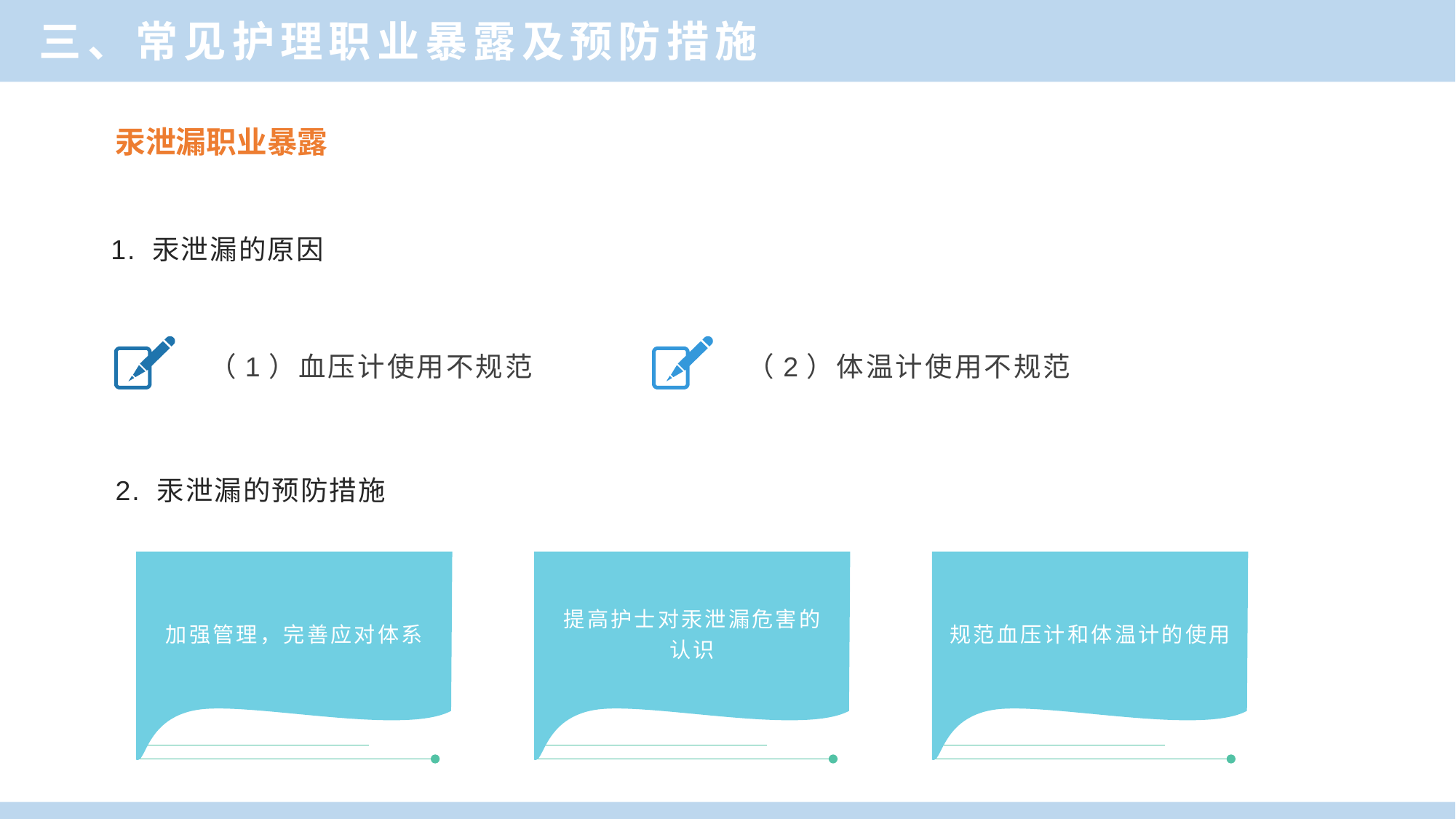

三、常见护理职业暴露及预防措施
单击此处添加标题
汞泄漏职业暴露
1. 汞泄漏的原因
（1）血压计使用不规范
（2）体温计使用不规范

2. 汞泄漏的预防措施

加强管理，完善应对体系
提高护士对汞泄漏危害的
认识
规范血压计和体温计的使用
做好个人防护
安全注射
医疗废物的处理
洗手
A
B
C